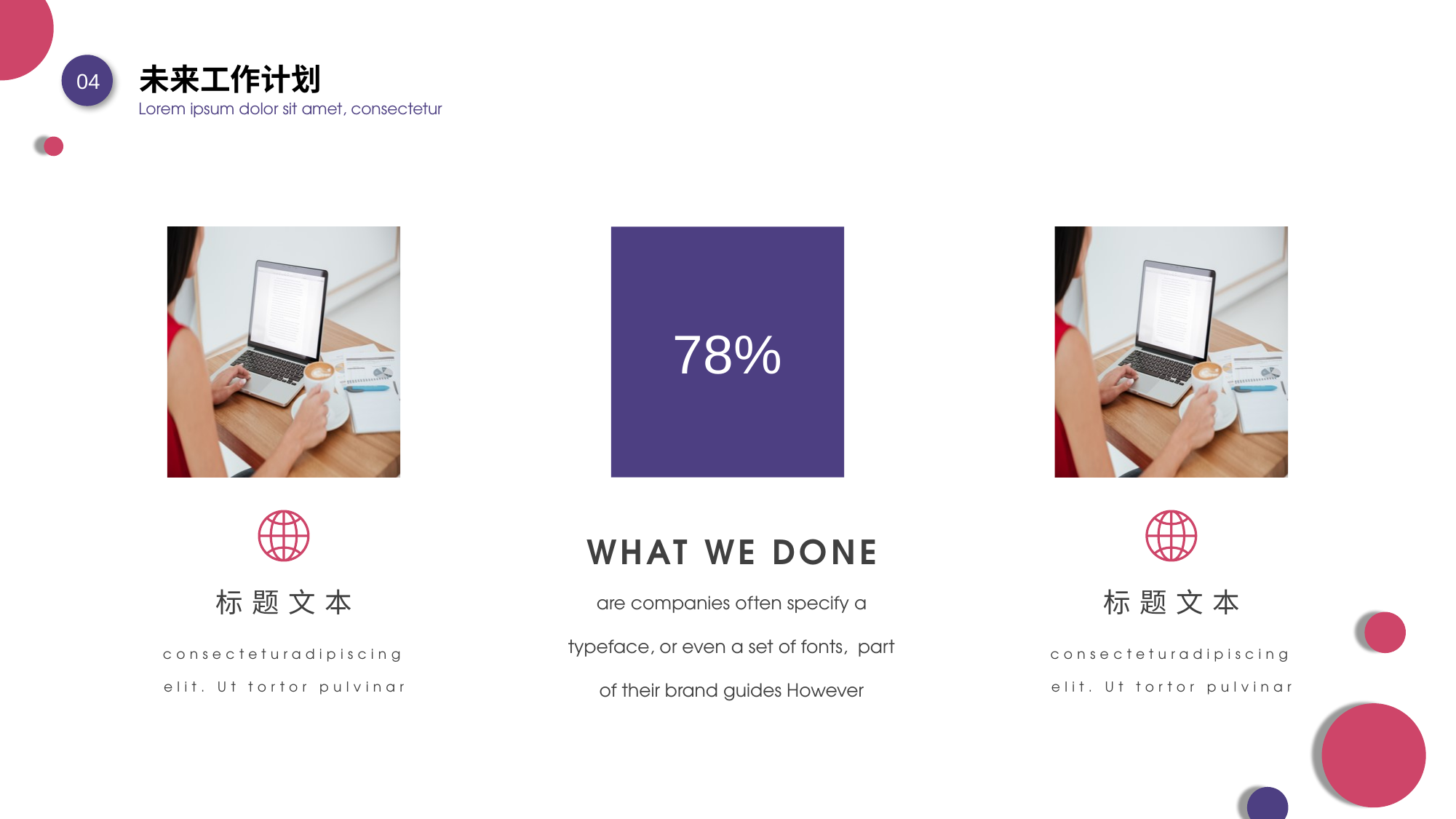

未来工作计划

04
Lorem ipsum dolor sit amet, consectetur

78%

WHAT WE DONE
are companies often specify a typeface, or even a set of fonts,  part of their brand guides However
标题文本
标题文本

consecteturadipiscing elit. Ut tortor pulvinar
consecteturadipiscing elit. Ut tortor pulvinar